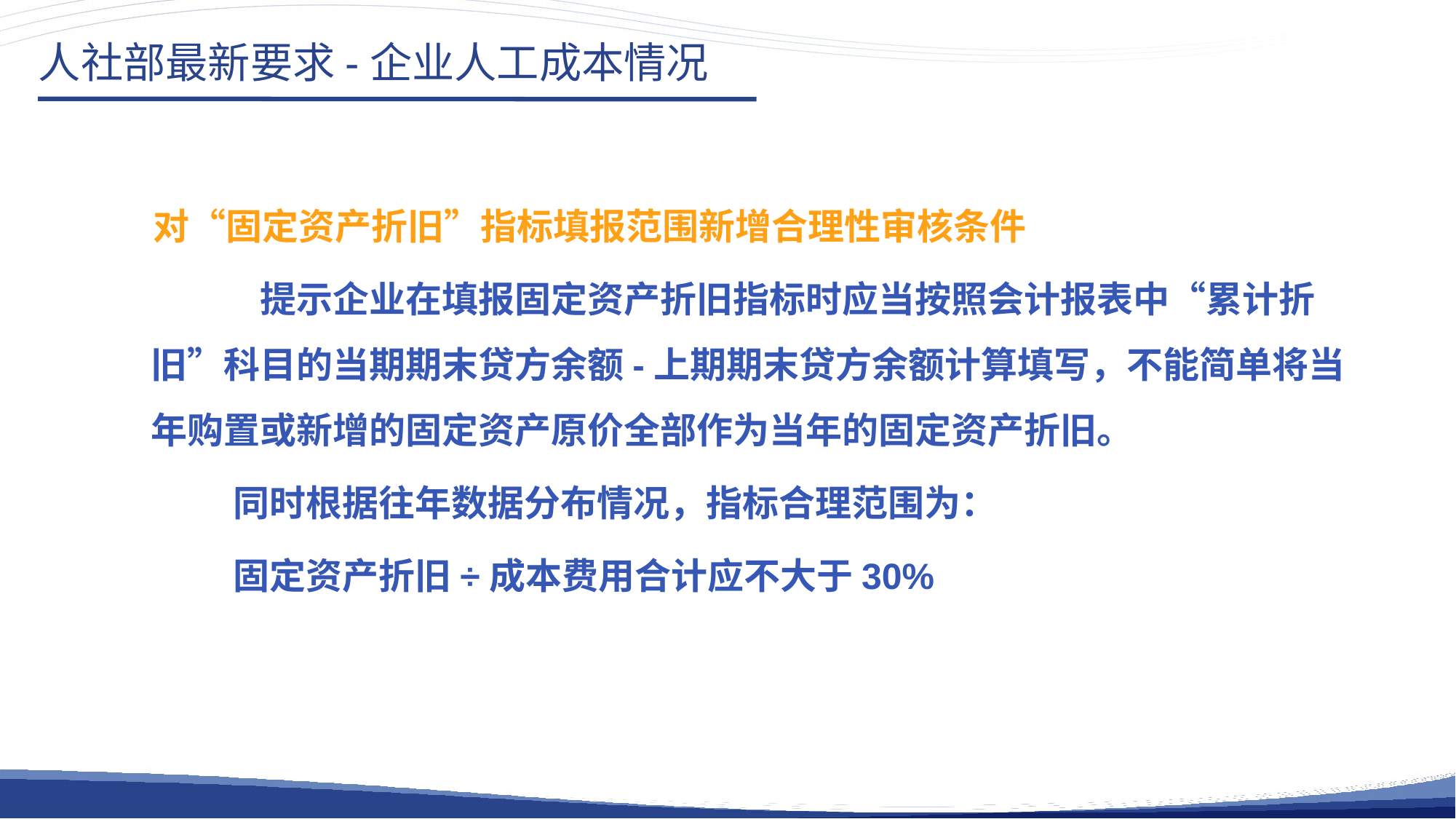

人社部最新要求-企业人工成本情况
对“固定资产折旧”指标填报范围新增合理性审核条件
 		提示企业在填报固定资产折旧指标时应当按照会计报表中“累计折旧”科目的当期期末贷方余额-上期期末贷方余额计算填写，不能简单将当年购置或新增的固定资产原价全部作为当年的固定资产折旧。
              同时根据往年数据分布情况，指标合理范围为：
              固定资产折旧÷成本费用合计应不大于30%